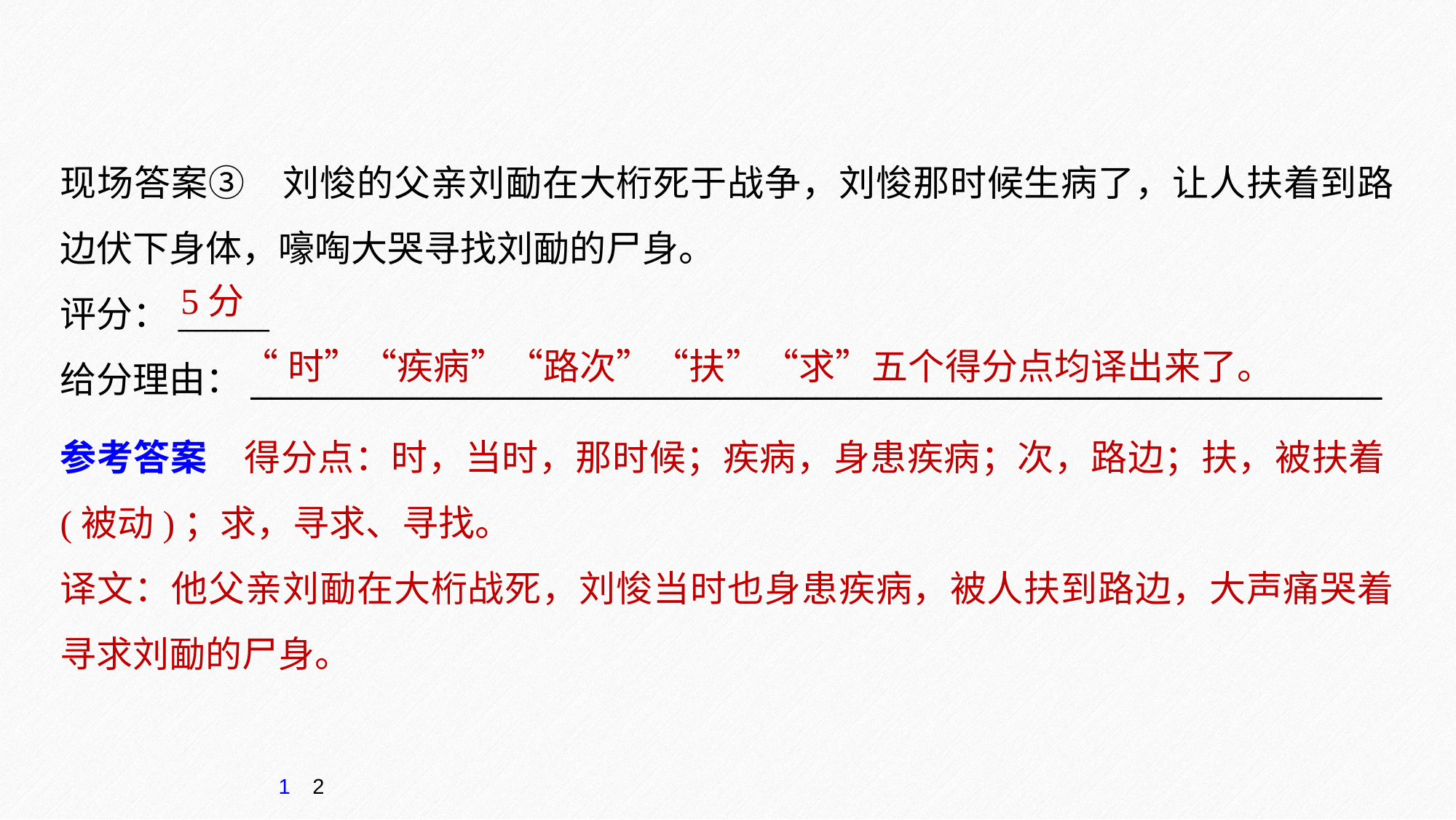

现场答案③　刘悛的父亲刘勔在大桁死于战争，刘悛那时候生病了，让人扶着到路边伏下身体，嚎啕大哭寻找刘勔的尸身。
评分：_____
给分理由：________________________________________________________
5分
“时”“疾病”“路次”“扶”“求”五个得分点均译出来了。
参考答案　得分点：时，当时，那时候；疾病，身患疾病；次，路边；扶，被扶着(被动)；求，寻求、寻找。
译文：他父亲刘勔在大桁战死，刘悛当时也身患疾病，被人扶到路边，大声痛哭着寻求刘勔的尸身。
1
2